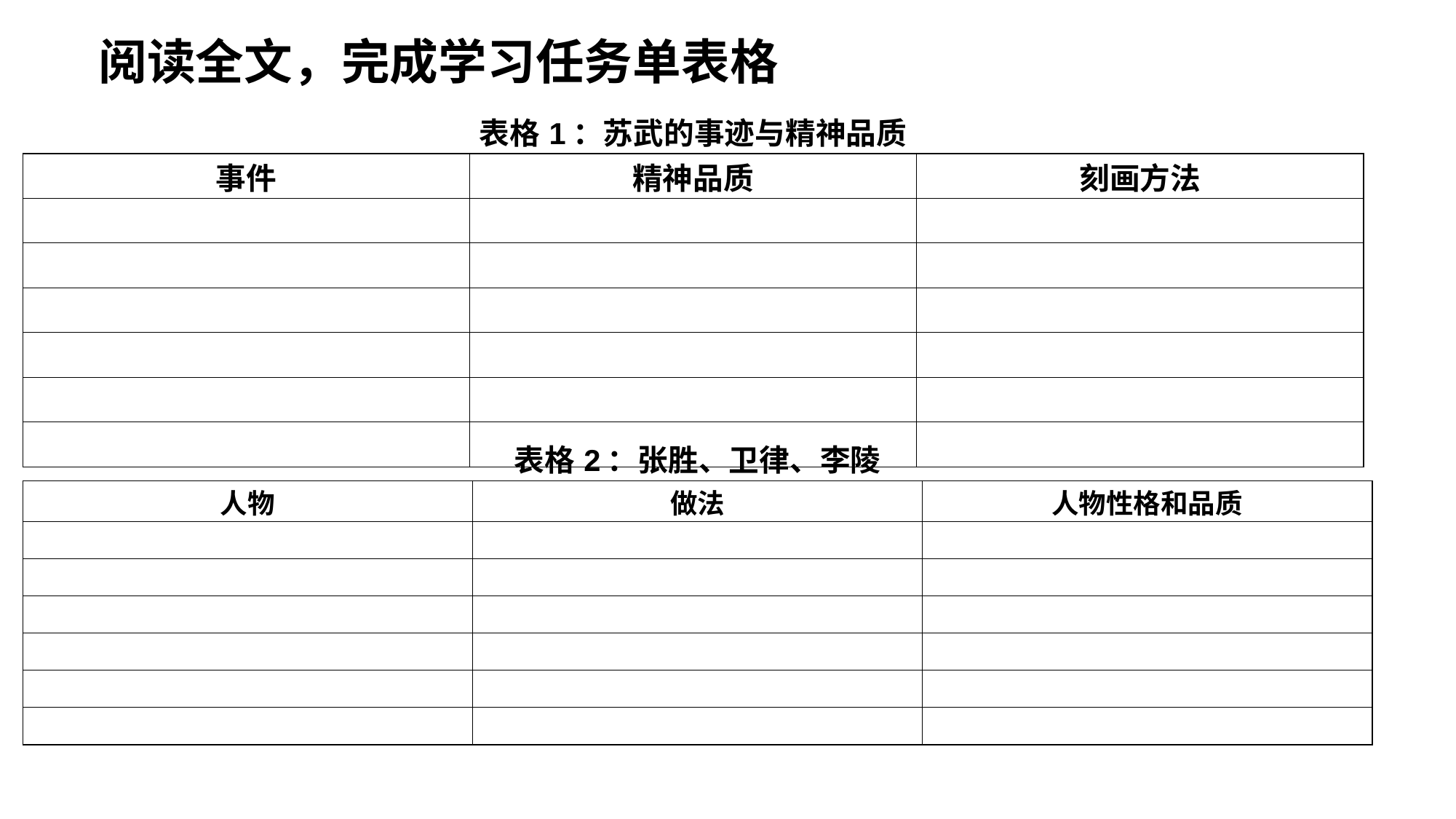

| 阅读全文，完成学习任务单表格 |
| --- |
| 表格1：苏武的事迹与精神品质 |  |  |
| --- | --- | --- |
| 事件 | 精神品质 | 刻画方法 |
|  |  |  |
|  |  |  |
|  |  |  |
|  |  |  |
|  |  |  |
|  |  |  |
| 表格2：张胜、卫律、李陵 |  |  |
| --- | --- | --- |
| 人物 | 做法 | 人物性格和品质 |
|  |  |  |
|  |  |  |
|  |  |  |
|  |  |  |
|  |  |  |
|  |  |  |